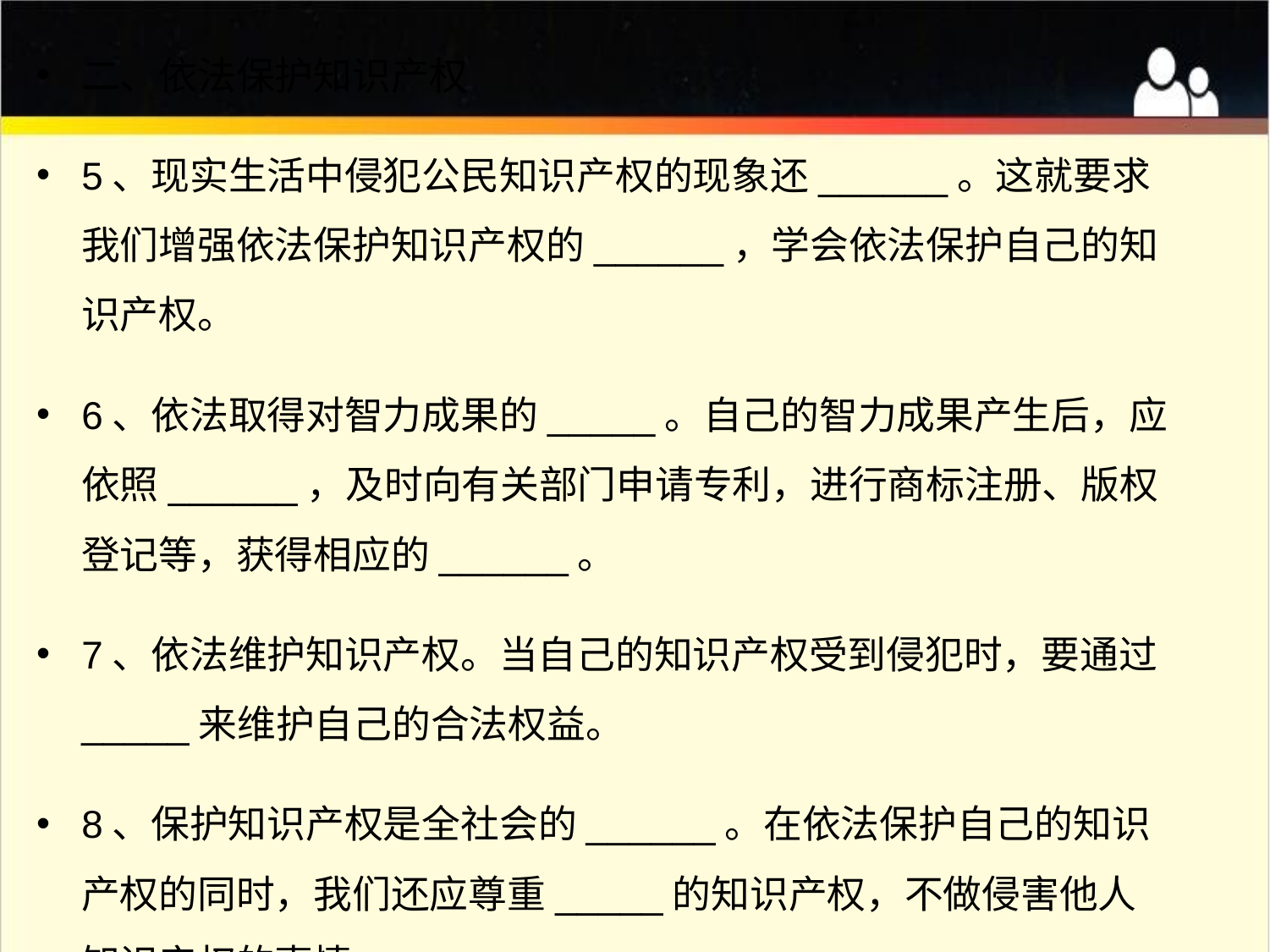

二、依法保护知识产权
5、现实生活中侵犯公民知识产权的现象还______。这就要求我们增强依法保护知识产权的______，学会依法保护自己的知识产权。
6、依法取得对智力成果的_____。自己的智力成果产生后，应依照______，及时向有关部门申请专利，进行商标注册、版权登记等，获得相应的______。
7、依法维护知识产权。当自己的知识产权受到侵犯时，要通过_____来维护自己的合法权益。
8、保护知识产权是全社会的______。在依法保护自己的知识产权的同时，我们还应尊重_____的知识产权，不做侵害他人知识产权的事情。